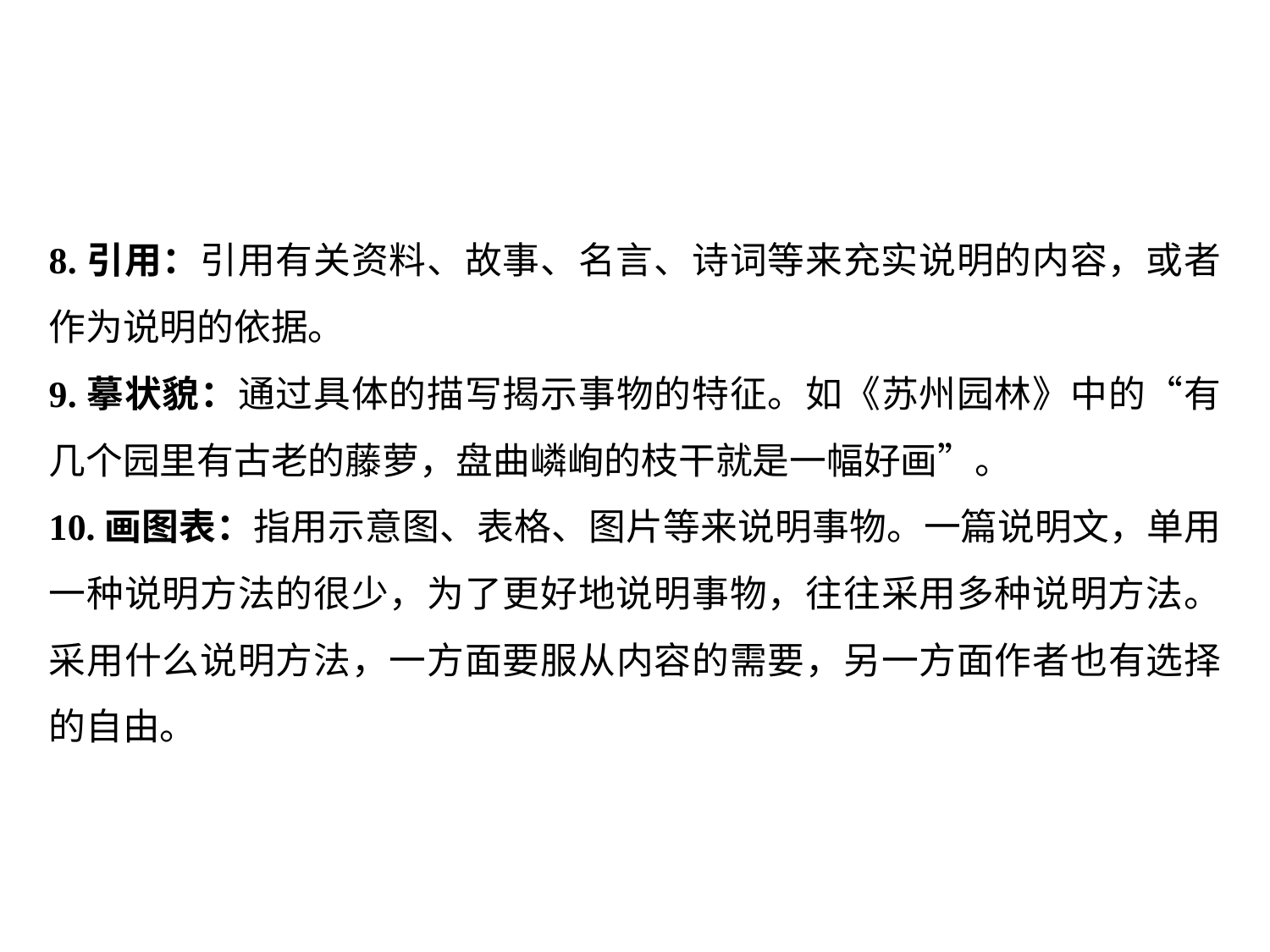

8.引用：引用有关资料、故事、名言、诗词等来充实说明的内容，或者作为说明的依据。
9.摹状貌：通过具体的描写揭示事物的特征。如《苏州园林》中的“有几个园里有古老的藤萝，盘曲嶙峋的枝干就是一幅好画”。
10.画图表：指用示意图、表格、图片等来说明事物。一篇说明文，单用一种说明方法的很少，为了更好地说明事物，往往采用多种说明方法。采用什么说明方法，一方面要服从内容的需要，另一方面作者也有选择的自由。